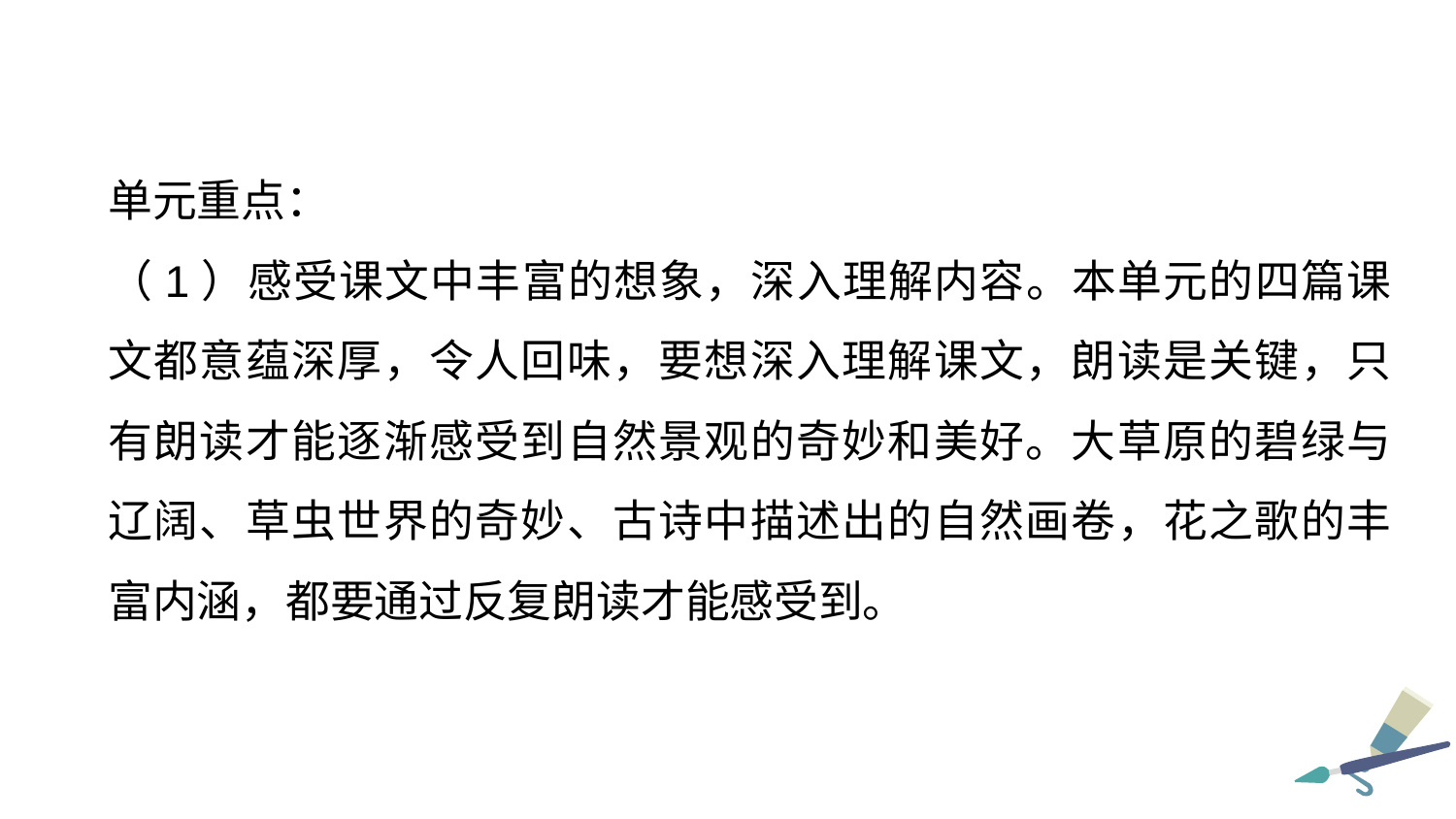

单元重点：
（1）感受课文中丰富的想象，深入理解内容。本单元的四篇课文都意蕴深厚，令人回味，要想深入理解课文，朗读是关键，只有朗读才能逐渐感受到自然景观的奇妙和美好。大草原的碧绿与辽阔、草虫世界的奇妙、古诗中描述出的自然画卷，花之歌的丰富内涵，都要通过反复朗读才能感受到。